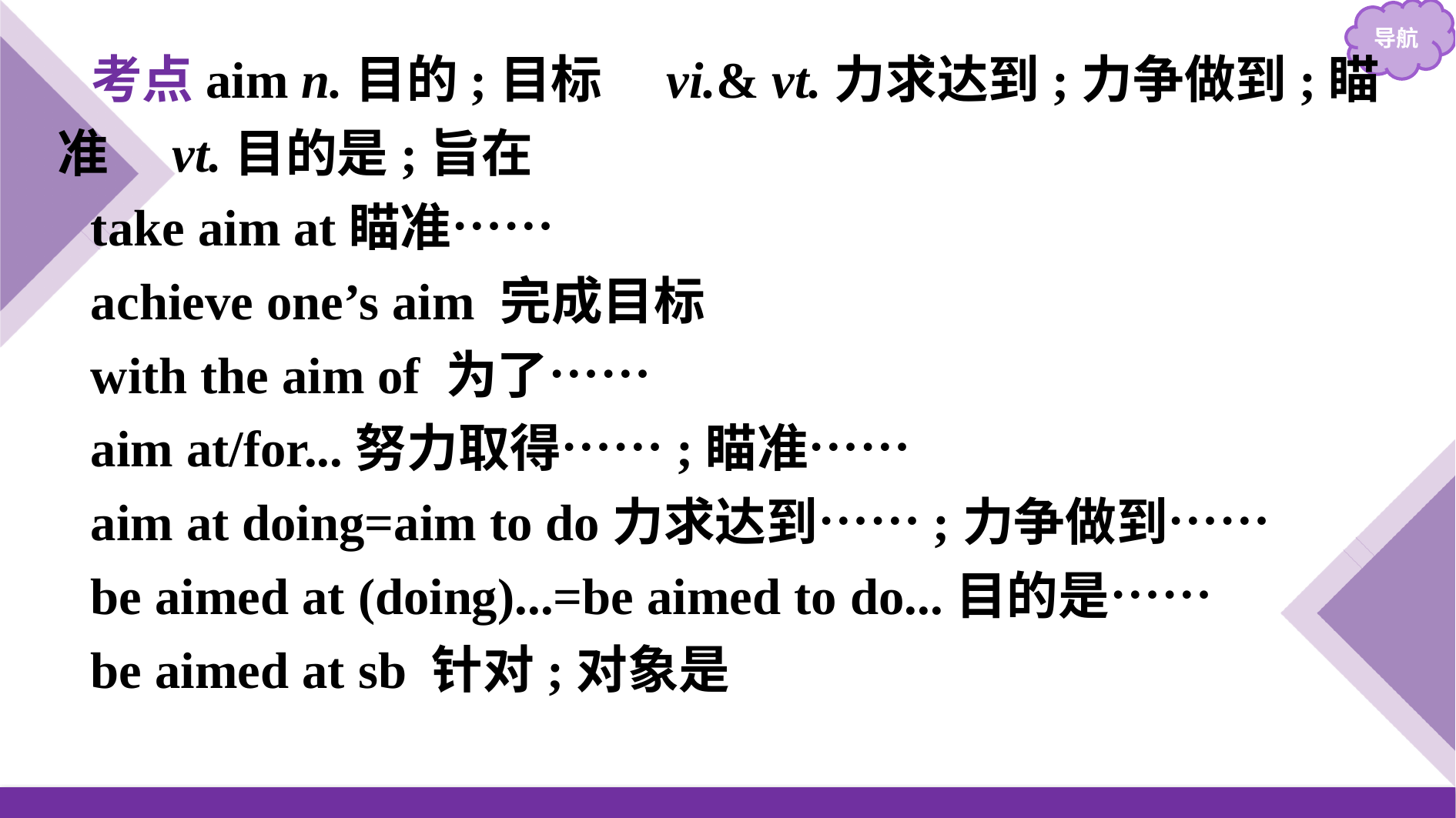

考点aim n.目的;目标　vi.& vt.力求达到;力争做到;瞄准　vt.目的是;旨在
take aim at瞄准……
achieve one’s aim 完成目标
with the aim of 为了……
aim at/for...努力取得……;瞄准……
aim at doing=aim to do力求达到……;力争做到……
be aimed at (doing)...=be aimed to do...目的是……
be aimed at sb 针对;对象是